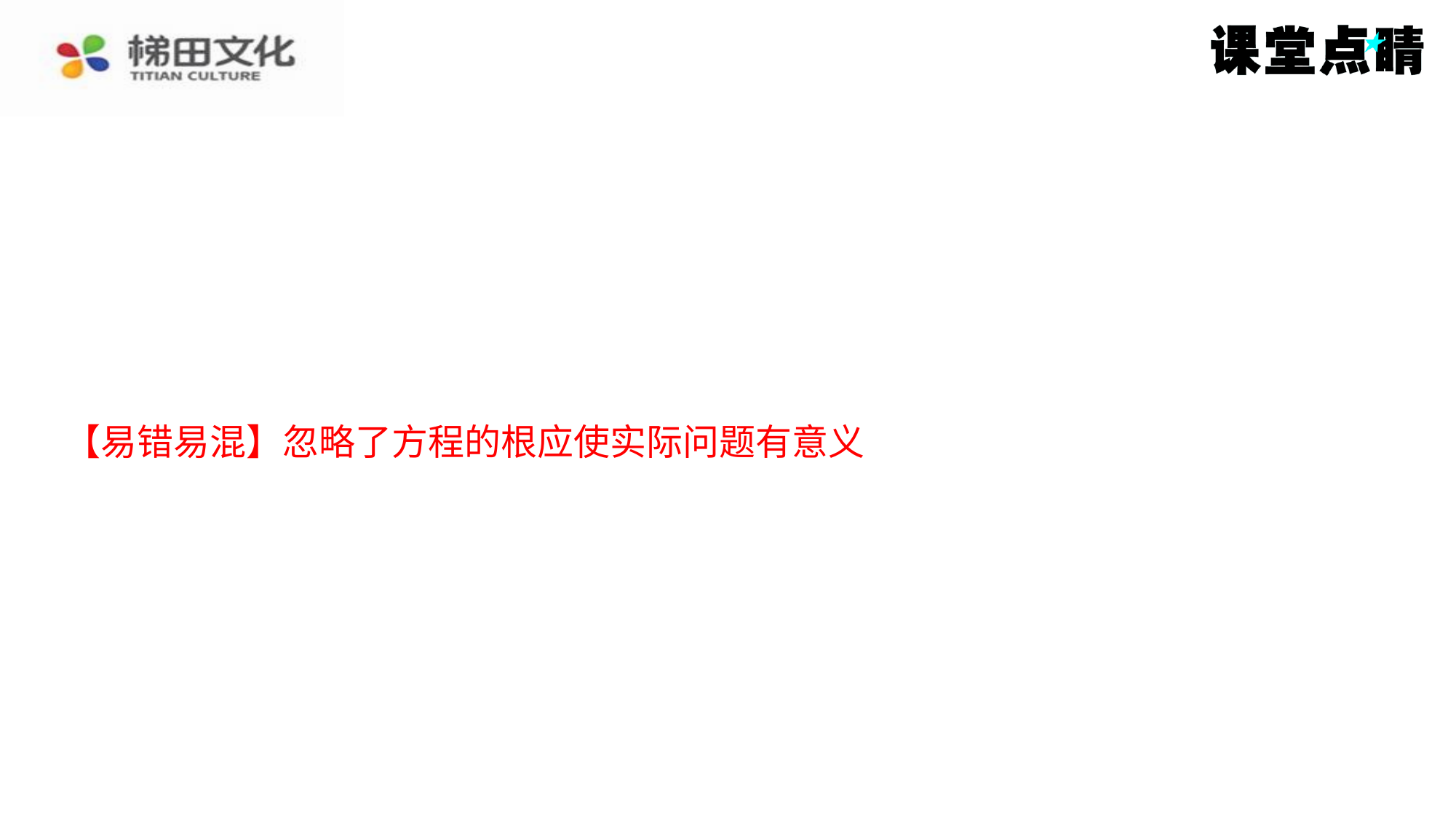

【易错易混】忽略了方程的根应使实际问题有意义
【易错易混】忽略了方程的根应使实际问题有意义